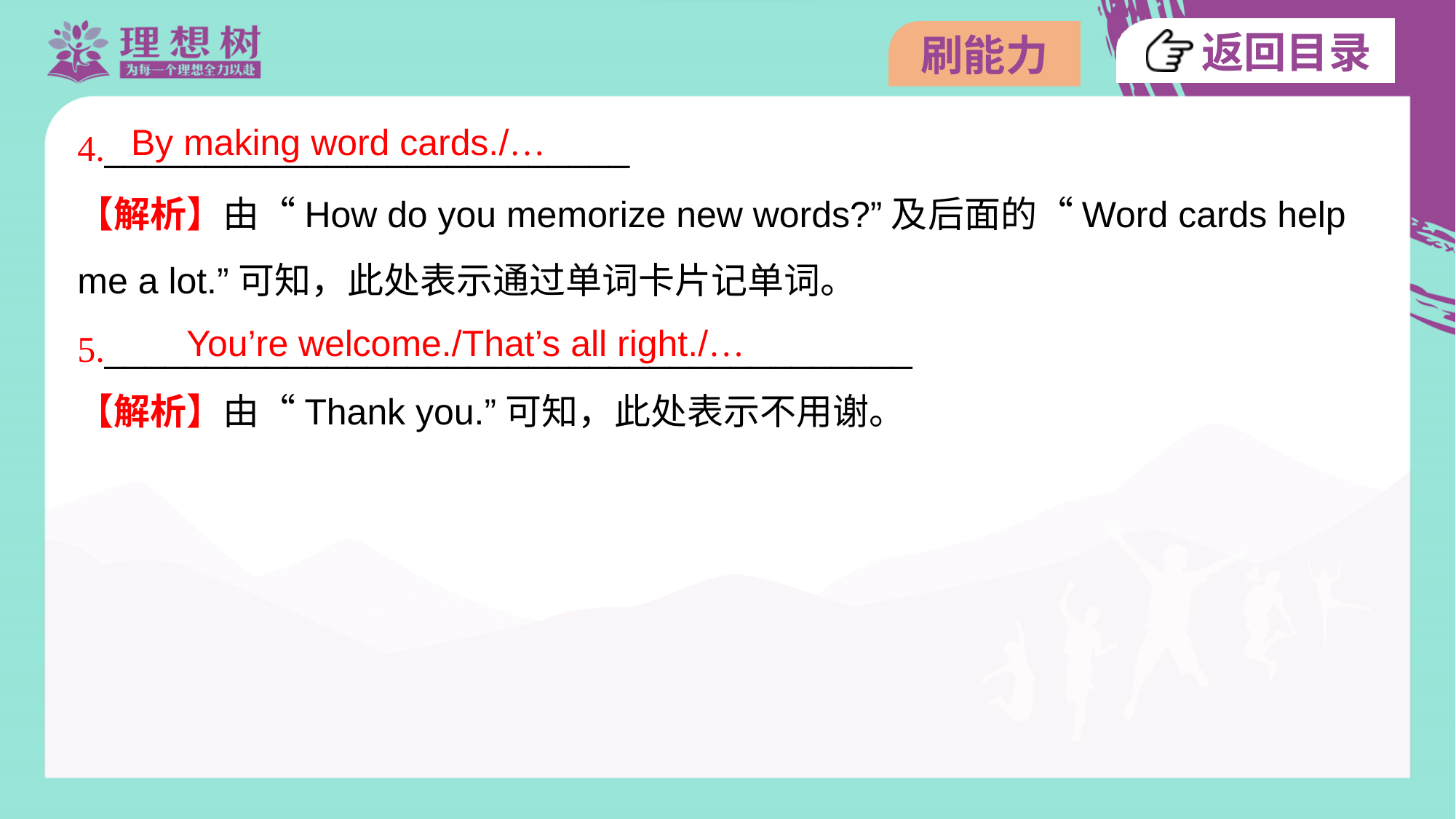

By making word cards./…
4.__________________________
【解析】由“How do you memorize new words?”及后面的“Word cards help
me a lot.”可知，此处表示通过单词卡片记单词。
You’re welcome./That’s all right./…
5.________________________________________
【解析】由“Thank you.”可知，此处表示不用谢。